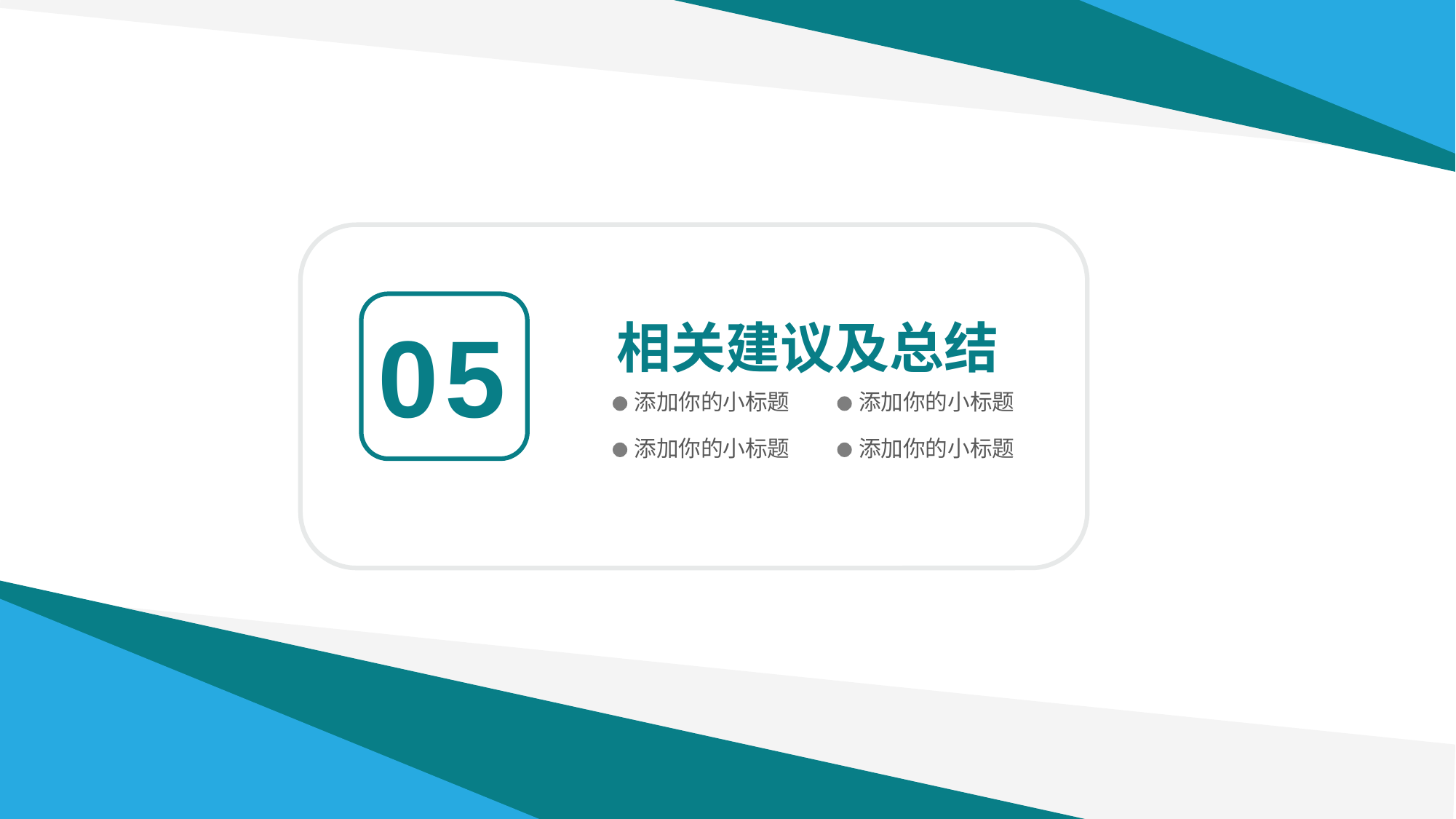

05
相关建议及总结
添加你的小标题

添加你的小标题

添加你的小标题

添加你的小标题

延迟符